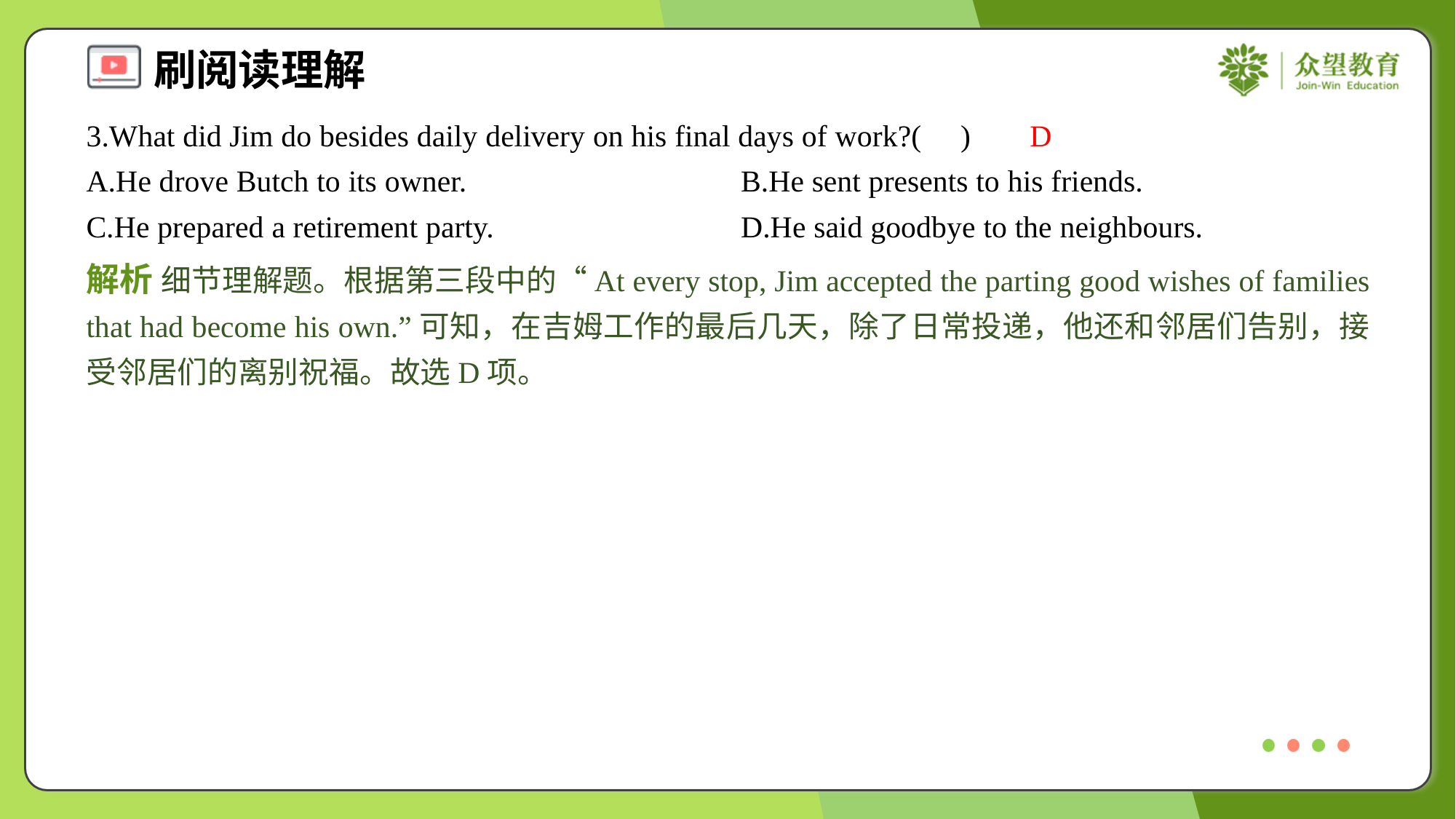

3.What did Jim do besides daily delivery on his final days of work?(     )
D
A.He drove Butch to its owner.	B.He sent presents to his friends.
C.He prepared a retirement party.	D.He said goodbye to the neighbours.
解析 细节理解题。根据第三段中的“At every stop, Jim accepted the parting good wishes of families that had become his own.”可知，在吉姆工作的最后几天，除了日常投递，他还和邻居们告别，接受邻居们的离别祝福。故选D项。